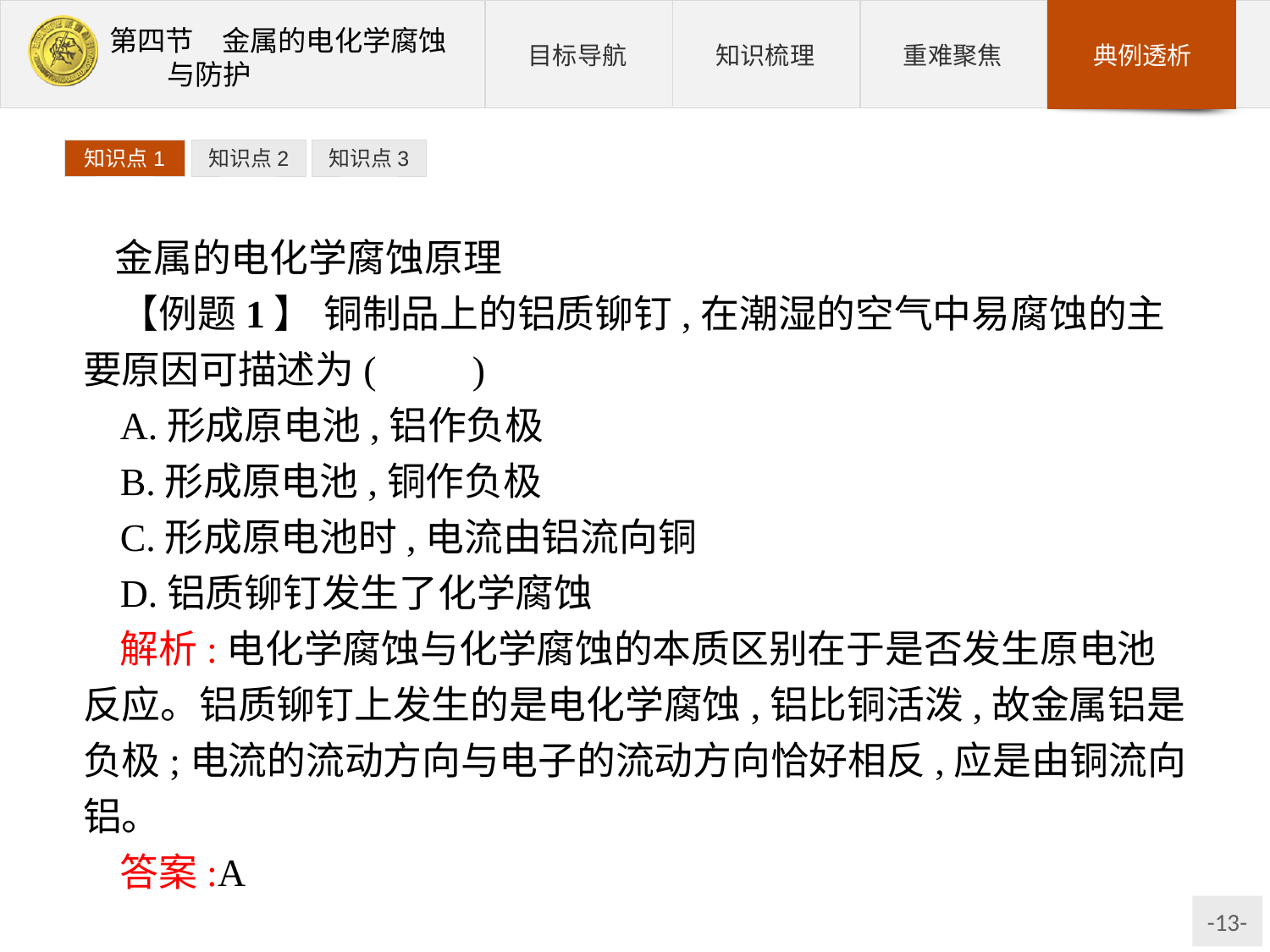

知识点1
知识点2
知识点3
金属的电化学腐蚀原理
【例题1】 铜制品上的铝质铆钉,在潮湿的空气中易腐蚀的主要原因可描述为(　　)
A.形成原电池,铝作负极
B.形成原电池,铜作负极
C.形成原电池时,电流由铝流向铜
D.铝质铆钉发生了化学腐蚀
解析:电化学腐蚀与化学腐蚀的本质区别在于是否发生原电池反应。铝质铆钉上发生的是电化学腐蚀,铝比铜活泼,故金属铝是负极;电流的流动方向与电子的流动方向恰好相反,应是由铜流向铝。
答案:A